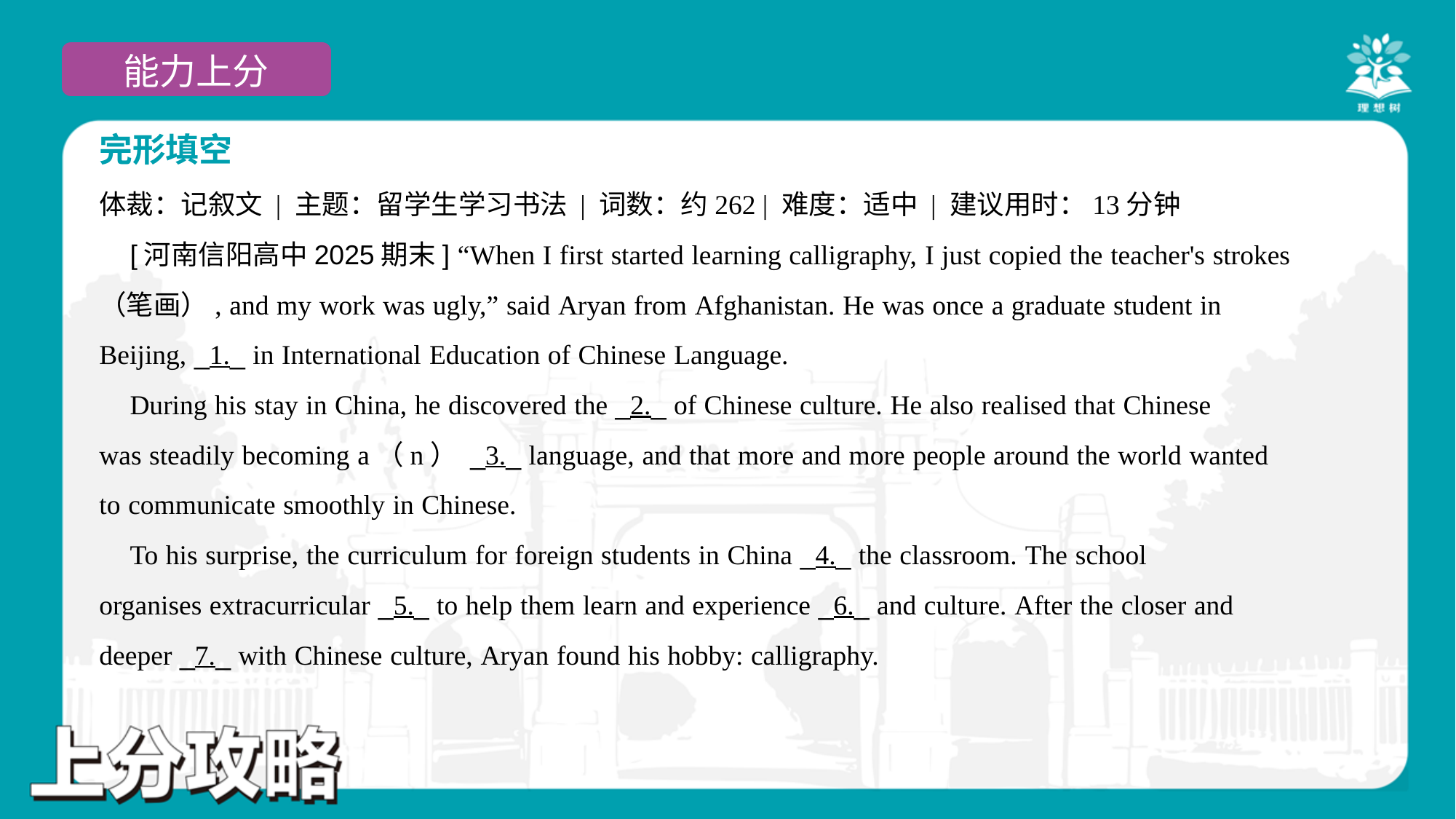

完形填空
体裁：记叙文 | 主题：留学生学习书法 | 词数：约262 | 难度：适中 | 建议用时：13分钟
    [河南信阳高中2025期末] “When I first started learning calligraphy, I just copied the teacher's strokes
（笔画）, and my work was ugly,” said Aryan from Afghanistan. He was once a graduate student in
Beijing, _1._ in International Education of Chinese Language.
    During his stay in China, he discovered the _2._ of Chinese culture. He also realised that Chinese
was steadily becoming a（n） _3._ language, and that more and more people around the world wanted
to communicate smoothly in Chinese.
    To his surprise, the curriculum for foreign students in China _4._ the classroom. The school
organises extracurricular _5._ to help them learn and experience _6._ and culture. After the closer and
deeper _7._ with Chinese culture, Aryan found his hobby: calligraphy.